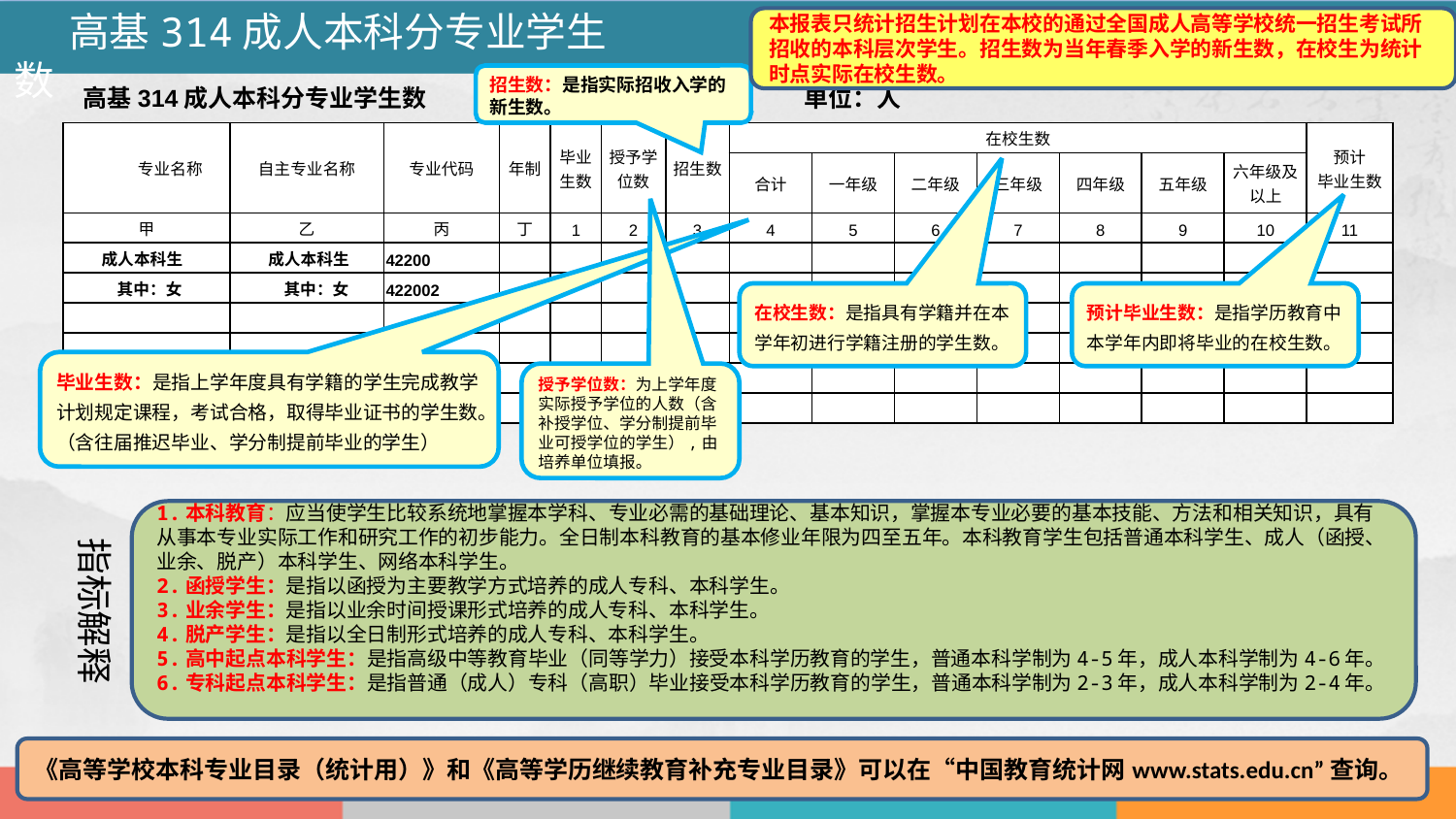

高基314成人本科分专业学生数
本报表只统计招生计划在本校的通过全国成人高等学校统一招生考试所招收的本科层次学生。招生数为当年春季入学的新生数，在校生为统计时点实际在校生数。
招生数：是指实际招收入学的新生数。
高基314成人本科分专业学生数                                                                    单位：人
| 专业名称 | 自主专业名称 | 专业代码 | 年制 | 毕业生数 | 授予学位数 | 招生数 | 在校生数 |  |  |  |  |  |  | 预计 毕业生数 |
| --- | --- | --- | --- | --- | --- | --- | --- | --- | --- | --- | --- | --- | --- | --- |
|  |  |  |  |  |  |  | 合计 | 一年级 | 二年级 | 三年级 | 四年级 | 五年级 | 六年级及以上 |  |
| 甲 | 乙 | 丙 | 丁 | 1 | 2 | 3 | 4 | 5 | 6 | 7 | 8 | 9 | 10 | 11 |
| 成人本科生 | 成人本科生 | 42200 |  |  |  |  |  |  |  |  |  |  |  |  |
| 其中：女 | 其中：女 | 422002 |  |  |  |  |  |  |  |  |  |  |  |  |
|  |  |  |  |  |  |  |  |  |  |  |  |  |  |  |
|  |  |  |  |  |  |  |  |  |  |  |  |  |  |  |
|  |  |  |  |  |  |  |  |  |  |  |  |  |  |  |
|  |  |  |  |  |  |  |  |  |  |  |  |  |  |  |
在校生数：是指具有学籍并在本学年初进行学籍注册的学生数。
预计毕业生数：是指学历教育中本学年内即将毕业的在校生数。
毕业生数：是指上学年度具有学籍的学生完成教学计划规定课程，考试合格，取得毕业证书的学生数。（含往届推迟毕业、学分制提前毕业的学生）
授予学位数：为上学年度实际授予学位的人数（含补授学位、学分制提前毕业可授学位的学生）,由培养单位填报。
1.本科教育：应当使学生比较系统地掌握本学科、专业必需的基础理论、基本知识，掌握本专业必要的基本技能、方法和相关知识，具有从事本专业实际工作和研究工作的初步能力。全日制本科教育的基本修业年限为四至五年。本科教育学生包括普通本科学生、成人（函授、业余、脱产）本科学生、网络本科学生。
2.函授学生：是指以函授为主要教学方式培养的成人专科、本科学生。
3.业余学生：是指以业余时间授课形式培养的成人专科、本科学生。
4.脱产学生：是指以全日制形式培养的成人专科、本科学生。
5.高中起点本科学生：是指高级中等教育毕业（同等学力）接受本科学历教育的学生，普通本科学制为4-5年，成人本科学制为4-6年。
6.专科起点本科学生：是指普通（成人）专科（高职）毕业接受本科学历教育的学生，普通本科学制为2-3年，成人本科学制为2-4年。

指标解释
《高等学校本科专业目录（统计用）》和《高等学历继续教育补充专业目录》可以在“中国教育统计网www.stats.edu.cn”查询。